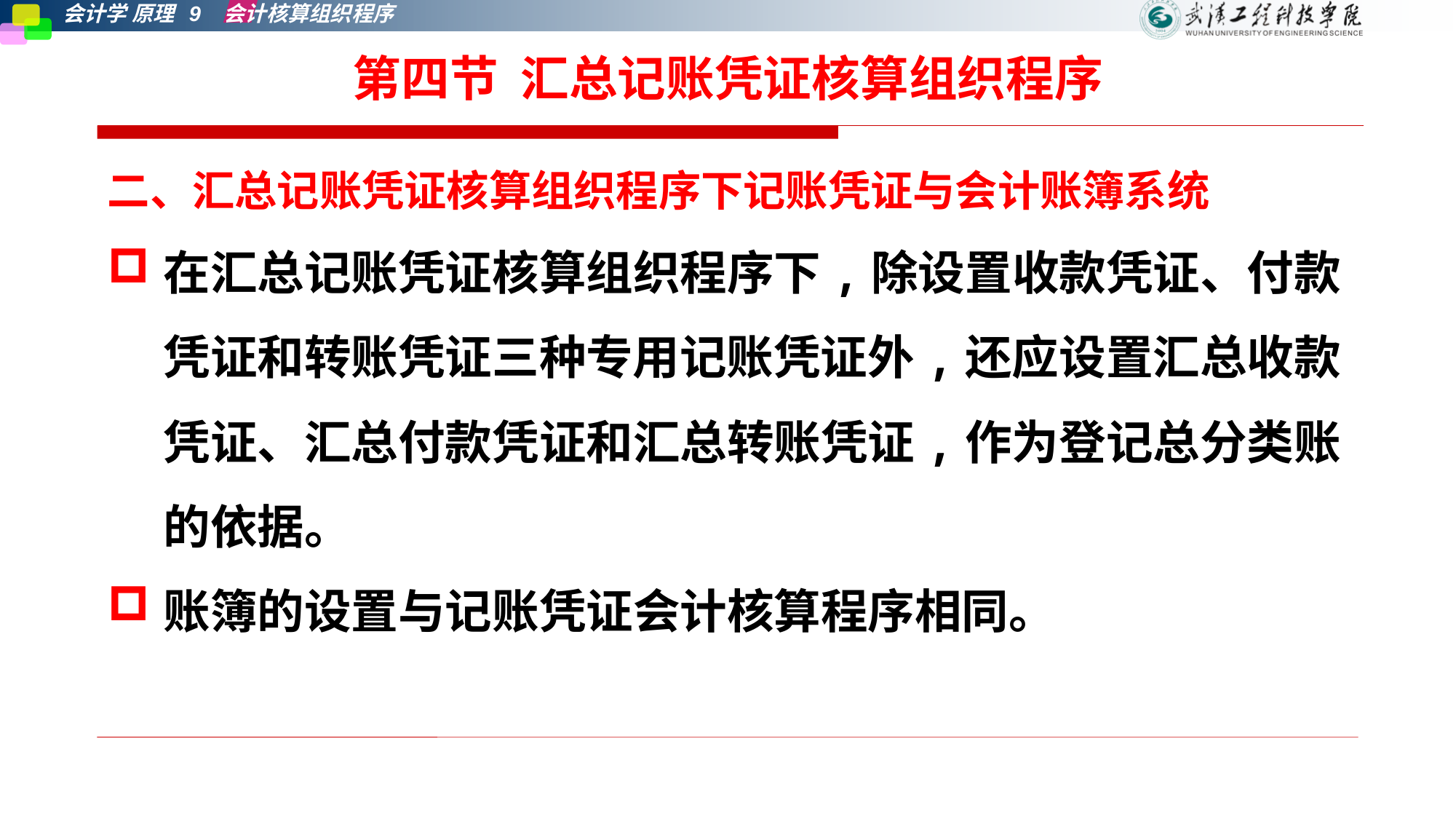

# 第四节  汇总记账凭证核算组织程序
二、汇总记账凭证核算组织程序下记账凭证与会计账簿系统
在汇总记账凭证核算组织程序下,除设置收款凭证、付款凭证和转账凭证三种专用记账凭证外,还应设置汇总收款凭证、汇总付款凭证和汇总转账凭证,作为登记总分类账的依据。
账簿的设置与记账凭证会计核算程序相同。